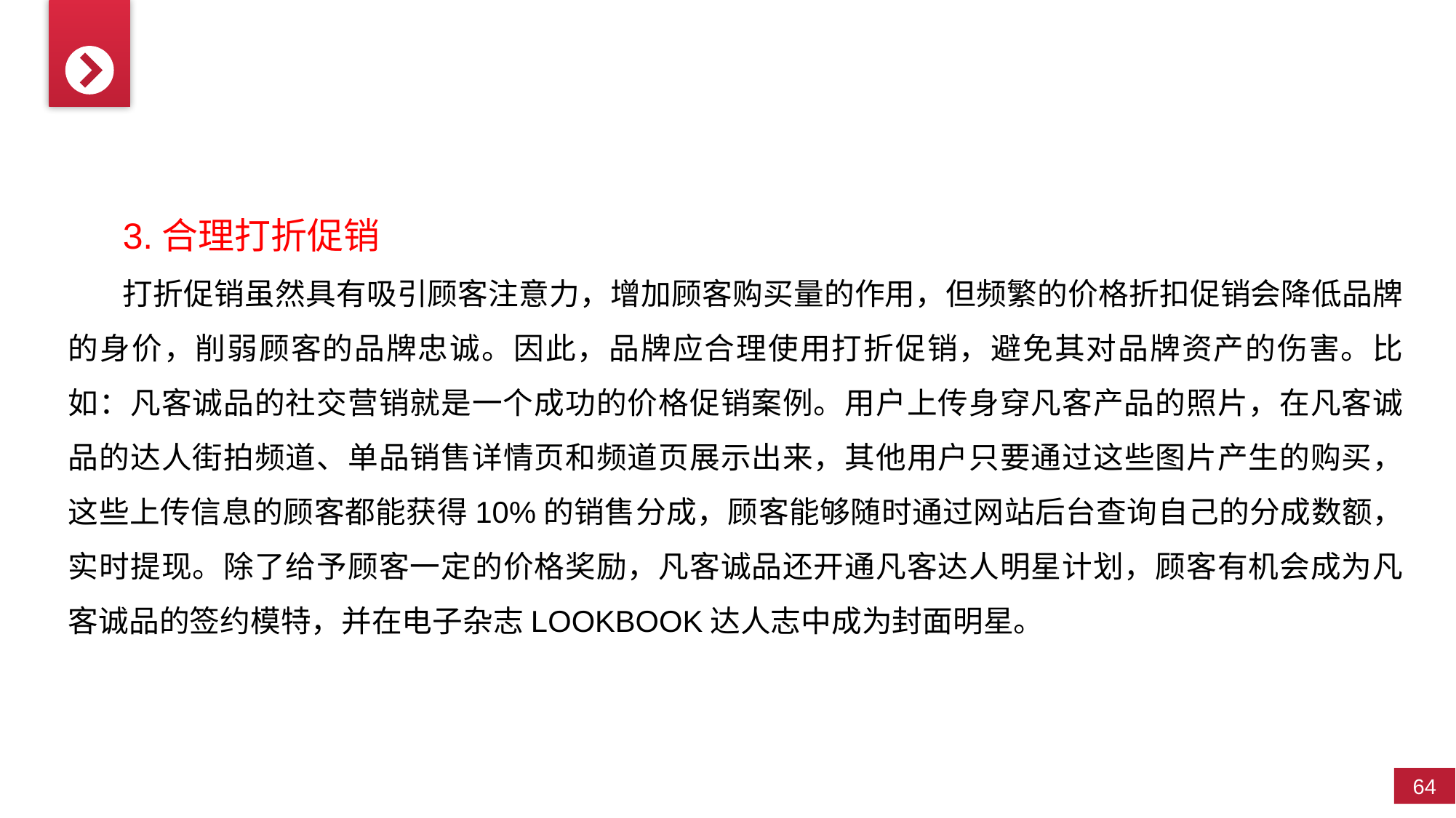

3.合理打折促销
打折促销虽然具有吸引顾客注意力，增加顾客购买量的作用，但频繁的价格折扣促销会降低品牌的身价，削弱顾客的品牌忠诚。因此，品牌应合理使用打折促销，避免其对品牌资产的伤害。比如：凡客诚品的社交营销就是一个成功的价格促销案例。用户上传身穿凡客产品的照片，在凡客诚品的达人街拍频道、单品销售详情页和频道页展示出来，其他用户只要通过这些图片产生的购买，这些上传信息的顾客都能获得10%的销售分成，顾客能够随时通过网站后台查询自己的分成数额，实时提现。除了给予顾客一定的价格奖励，凡客诚品还开通凡客达人明星计划，顾客有机会成为凡客诚品的签约模特，并在电子杂志LOOKBOOK达人志中成为封面明星。